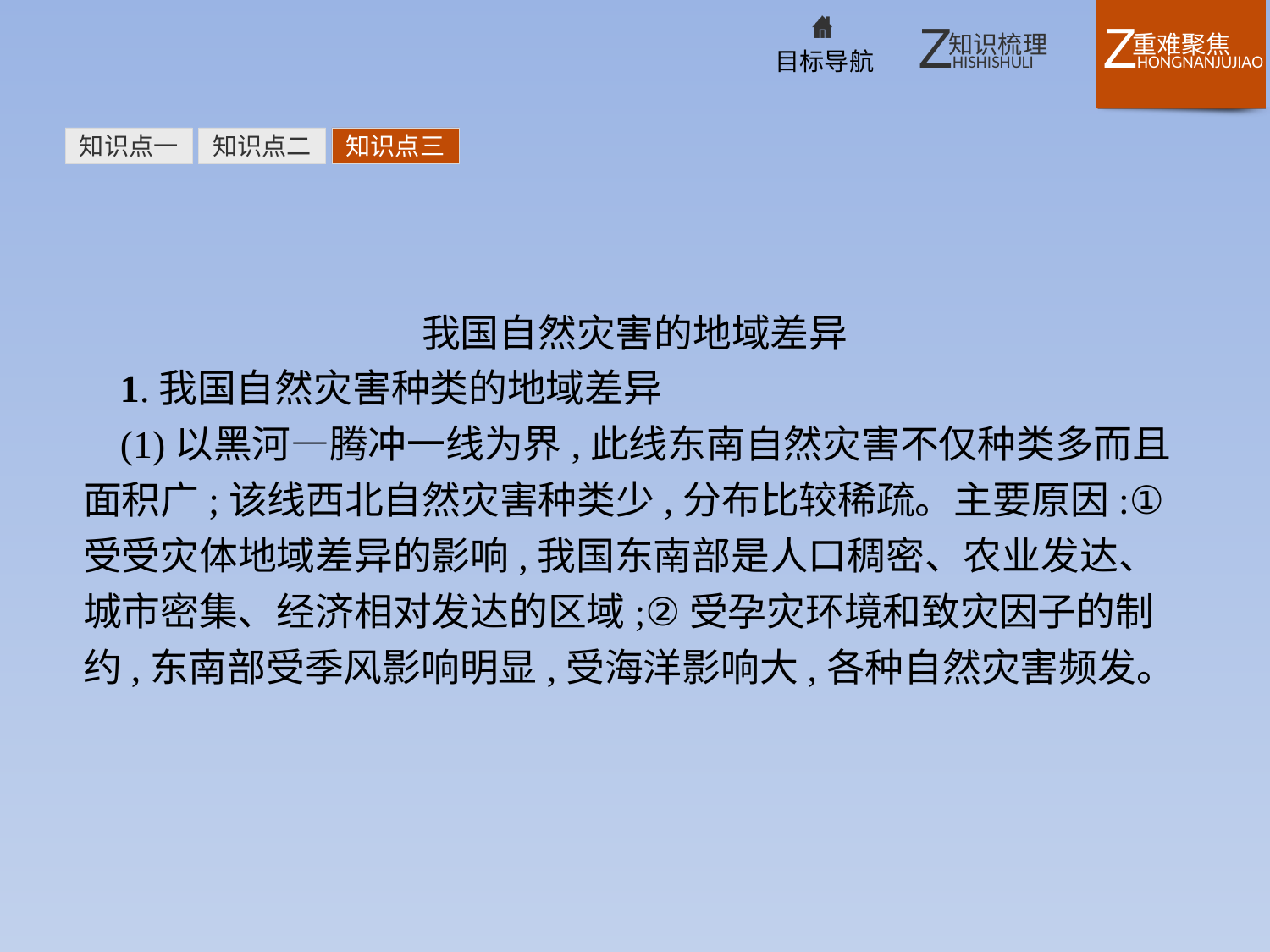

知识点一
知识点二
知识点三
我国自然灾害的地域差异
1.我国自然灾害种类的地域差异
(1)以黑河—腾冲一线为界,此线东南自然灾害不仅种类多而且面积广;该线西北自然灾害种类少,分布比较稀疏。主要原因:①受受灾体地域差异的影响,我国东南部是人口稠密、农业发达、城市密集、经济相对发达的区域;②受孕灾环境和致灾因子的制约,东南部受季风影响明显,受海洋影响大,各种自然灾害频发。